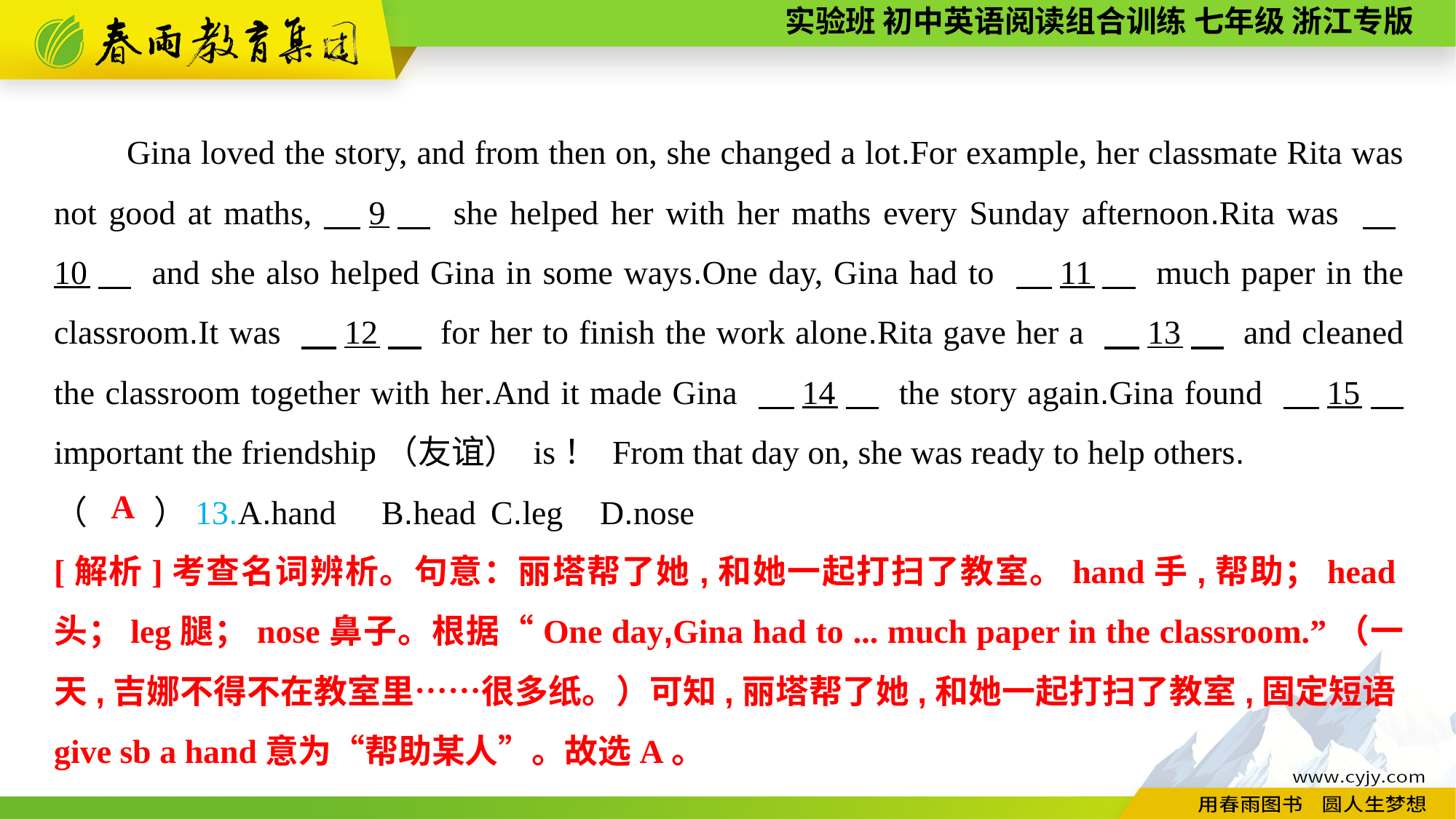

Gina loved the story, and from then on, she changed a lot.For example, her classmate Rita was not good at maths,　9　 she helped her with her maths every Sunday afternoon.Rita was 　10　 and she also helped Gina in some ways.One day, Gina had to 　11　 much paper in the classroom.It was 　12　 for her to finish the work alone.Rita gave her a 　13　 and cleaned the classroom together with her.And it made Gina 　14　 the story again.Gina found 　15　 important the friendship（友谊） is！ From that day on, she was ready to help others.
（　　）13.A.hand	B.head	C.leg	D.nose
A
[解析]考查名词辨析。句意：丽塔帮了她,和她一起打扫了教室。hand手,帮助；head头；leg腿；nose鼻子。根据“One day,Gina had to ... much paper in the classroom.”（一天,吉娜不得不在教室里……很多纸。）可知,丽塔帮了她,和她一起打扫了教室,固定短语give sb a hand意为“帮助某人”。故选A。